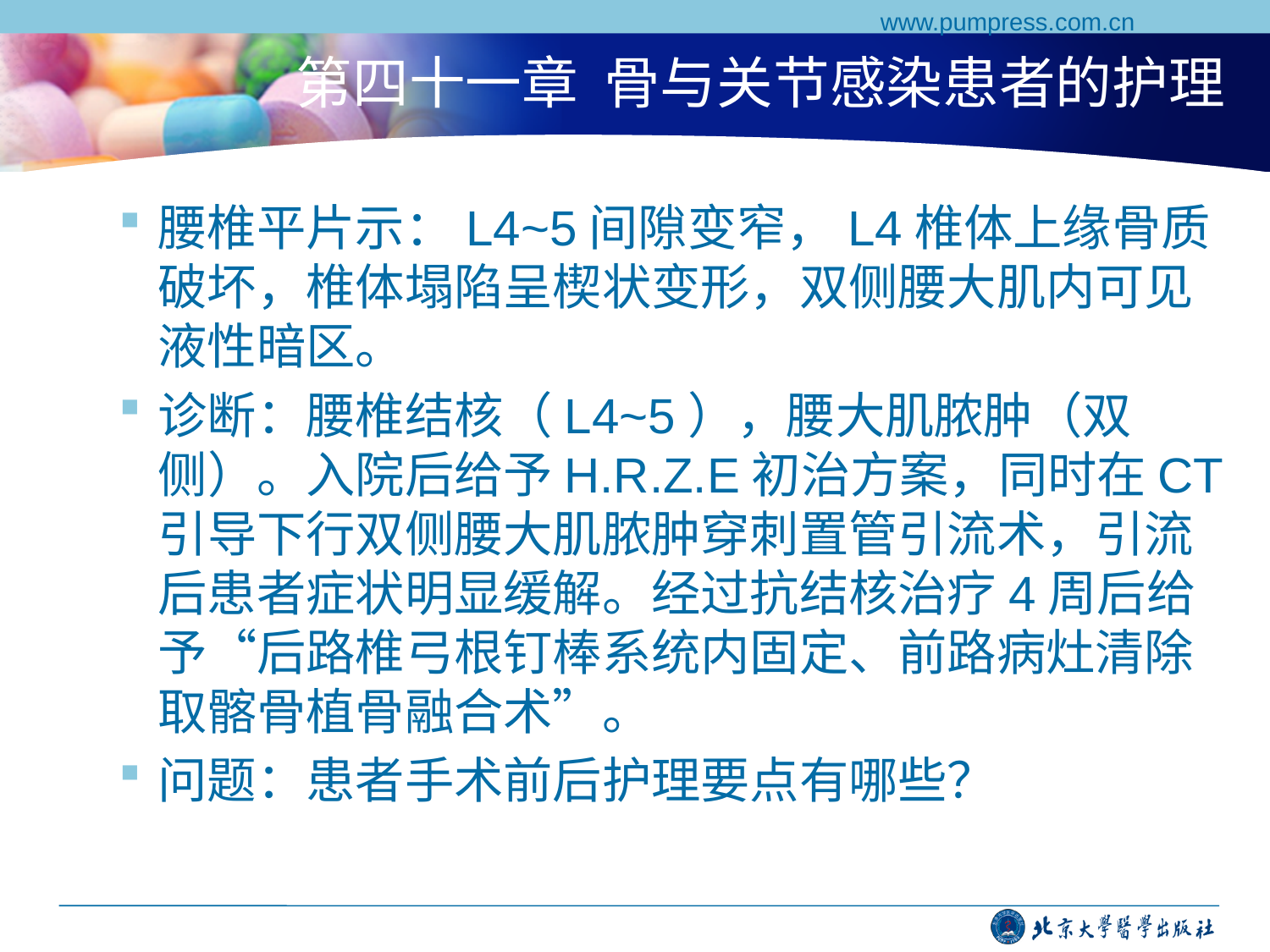

www.pumpress.com.cn
# 第四十一章  骨与关节感染患者的护理
腰椎平片示：L4~5间隙变窄，L4椎体上缘骨质破坏，椎体塌陷呈楔状变形，双侧腰大肌内可见液性暗区。
诊断：腰椎结核（L4~5），腰大肌脓肿（双侧）。入院后给予H.R.Z.E初治方案，同时在CT引导下行双侧腰大肌脓肿穿刺置管引流术，引流后患者症状明显缓解。经过抗结核治疗4周后给予“后路椎弓根钉棒系统内固定、前路病灶清除取髂骨植骨融合术”。
问题：患者手术前后护理要点有哪些？